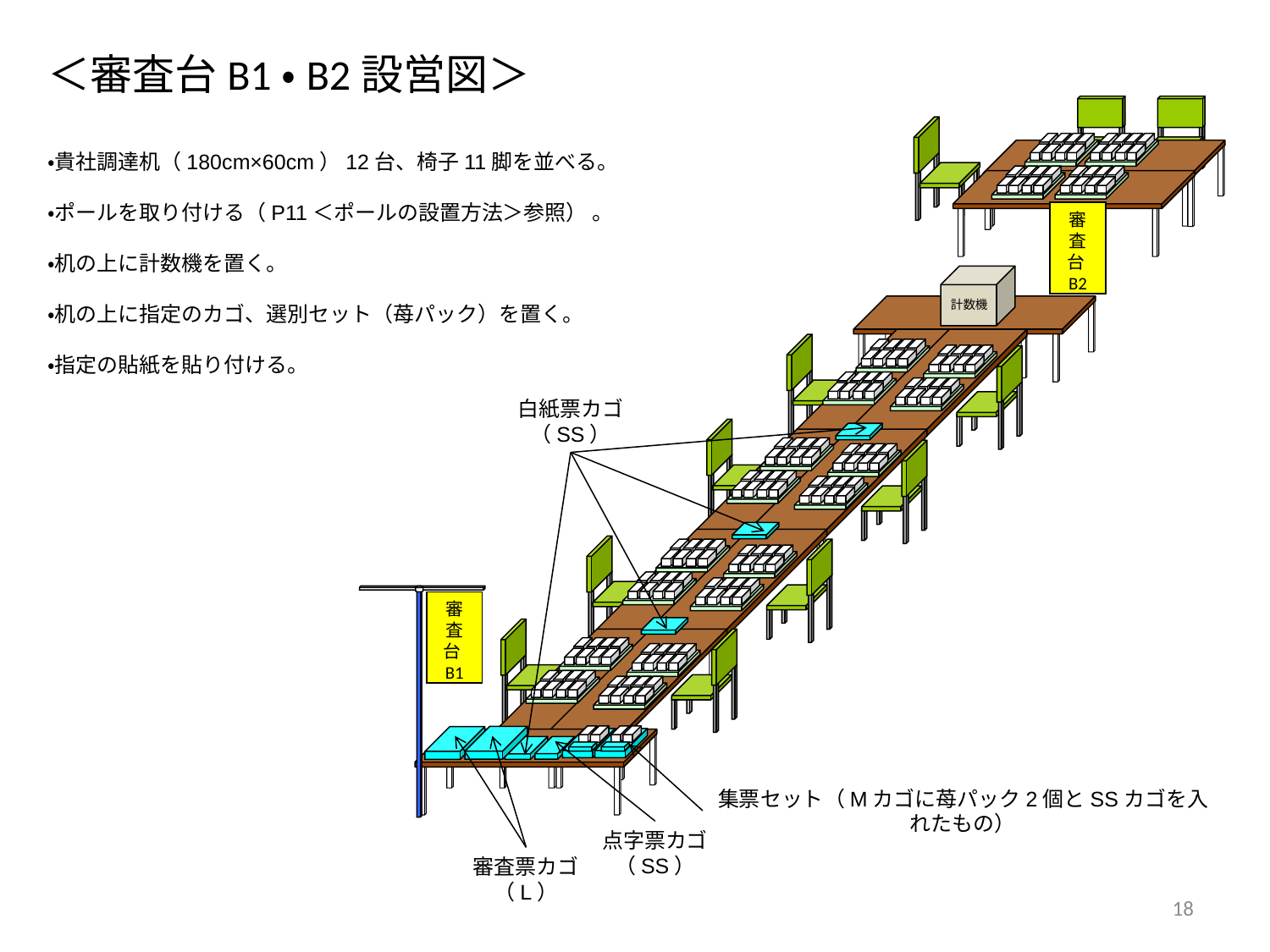

# ＜審査台B1・B2設営図＞

・貴社調達机（180cm×60cm）12台、椅子11脚を並べる。

・ポールを取り付ける（P11＜ポールの設置方法＞参照） 。

・机の上に計数機を置く。

・机の上に指定のカゴ、選別セット（苺パック）を置く。

・指定の貼紙を貼り付ける。

審査台B2

計数機

白紙票カゴ（SS）

審査台B1

集票セット（Mカゴに苺パック2個とSSカゴを入れたもの）
点字票カゴ（SS）
審査票カゴ（L）
18